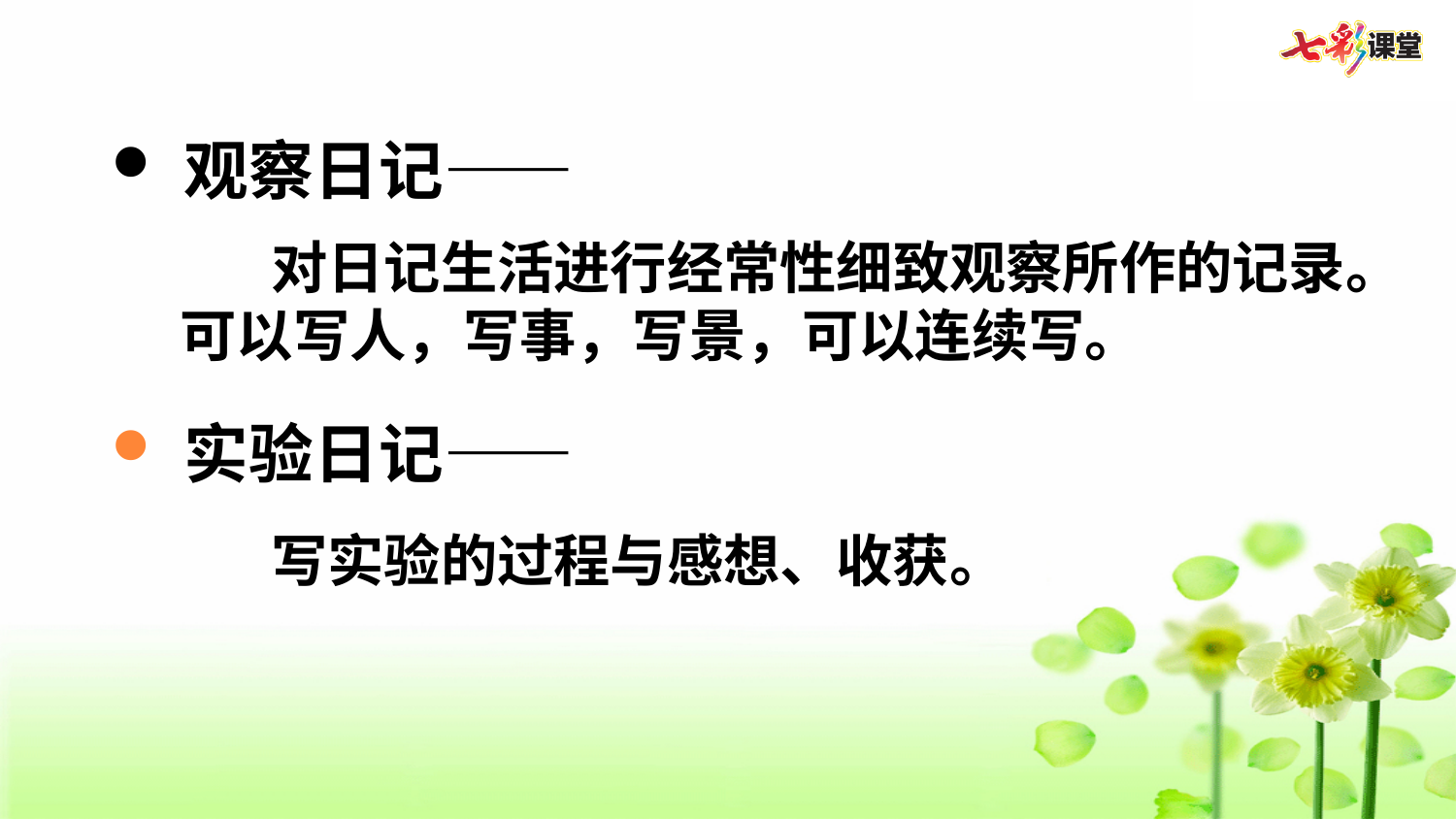

观察日记——

      对日记生活进行经常性细致观察所作的记录。可以写人，写事，写景，可以连续写。
实验日记——
      写实验的过程与感想、收获。